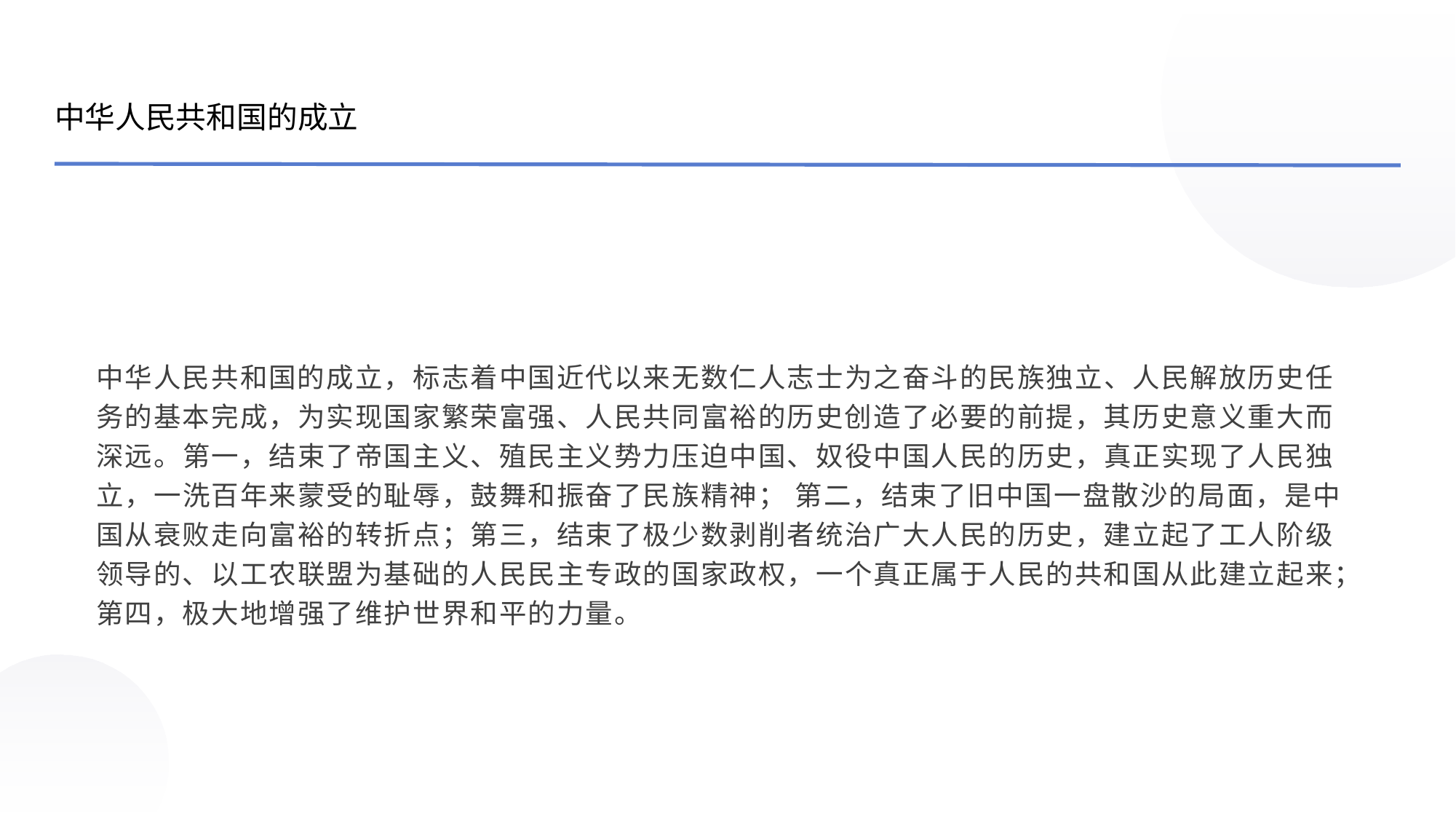

中华人民共和国的成立
中华人民共和国的成立，标志着中国近代以来无数仁人志士为之奋斗的民族独立、人民解放历史任务的基本完成，为实现国家繁荣富强、人民共同富裕的历史创造了必要的前提，其历史意义重大而深远。第一，结束了帝国主义、殖民主义势力压迫中国、奴役中国人民的历史，真正实现了人民独立，一洗百年来蒙受的耻辱，鼓舞和振奋了民族精神； 第二，结束了旧中国一盘散沙的局面，是中国从衰败走向富裕的转折点；第三，结束了极少数剥削者统治广大人民的历史，建立起了工人阶级领导的、以工农联盟为基础的人民民主专政的国家政权，一个真正属于人民的共和国从此建立起来；第四，极大地增强了维护世界和平的力量。